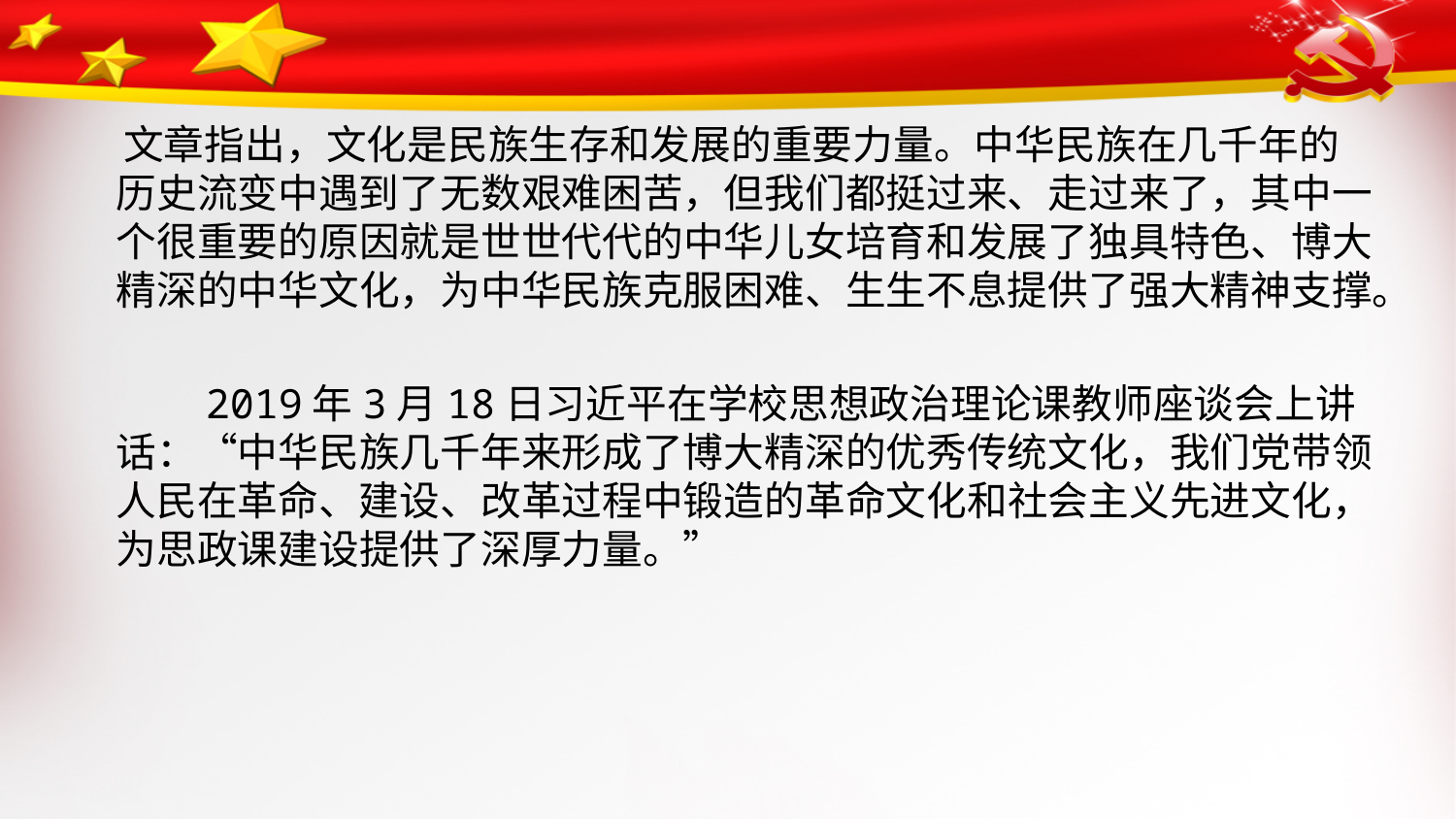

文章指出，文化是民族生存和发展的重要力量。中华民族在几千年的历史流变中遇到了无数艰难困苦，但我们都挺过来、走过来了，其中一个很重要的原因就是世世代代的中华儿女培育和发展了独具特色、博大精深的中华文化，为中华民族克服困难、生生不息提供了强大精神支撑。

      2019年3月18日习近平在学校思想政治理论课教师座谈会上讲话：“中华民族几千年来形成了博大精深的优秀传统文化，我们党带领人民在革命、建设、改革过程中锻造的革命文化和社会主义先进文化，为思政课建设提供了深厚力量。”